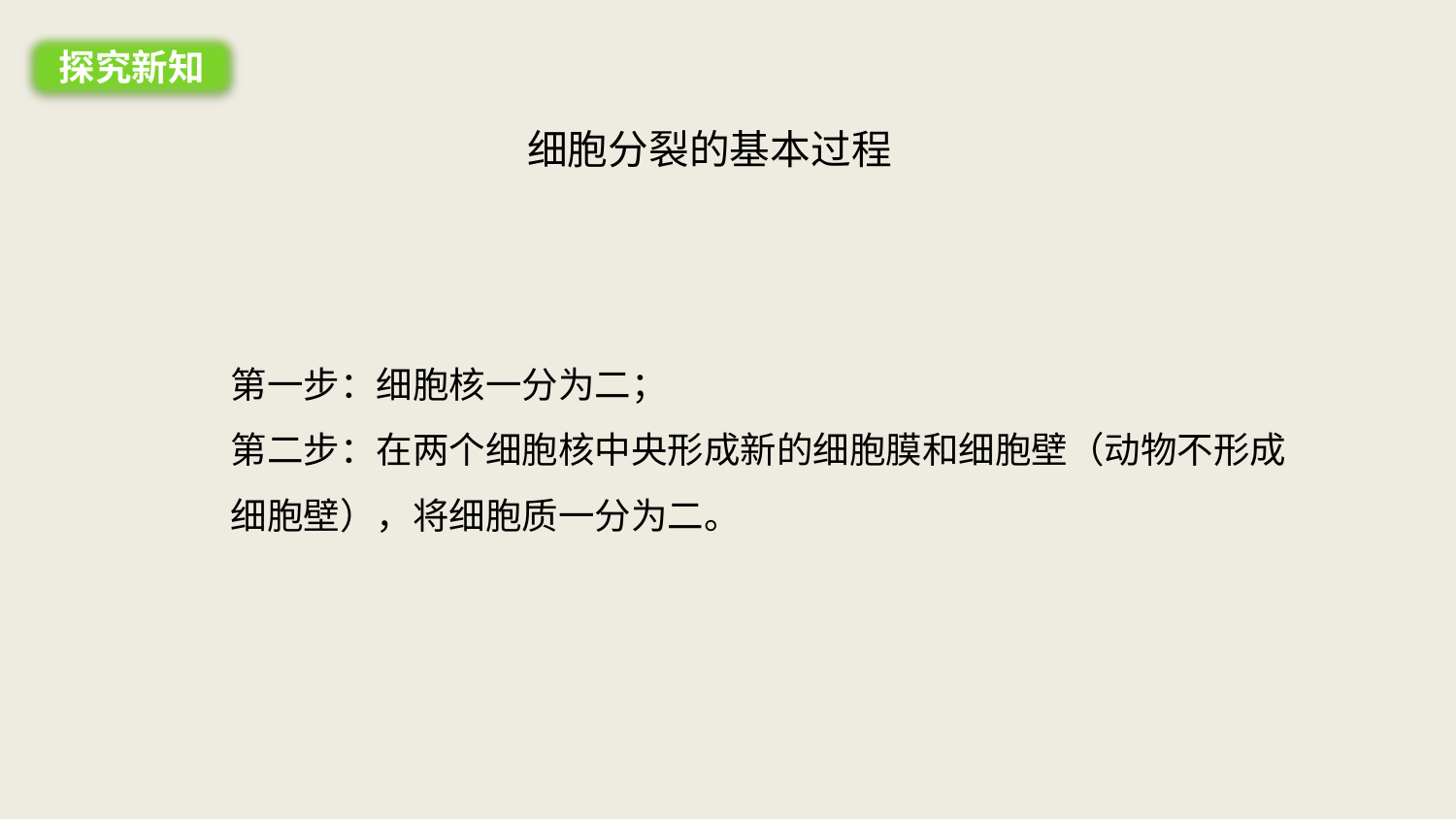

探究新知
细胞分裂的基本过程
第一步：细胞核一分为二；
第二步：在两个细胞核中央形成新的细胞膜和细胞壁（动物不形成细胞壁），将细胞质一分为二。